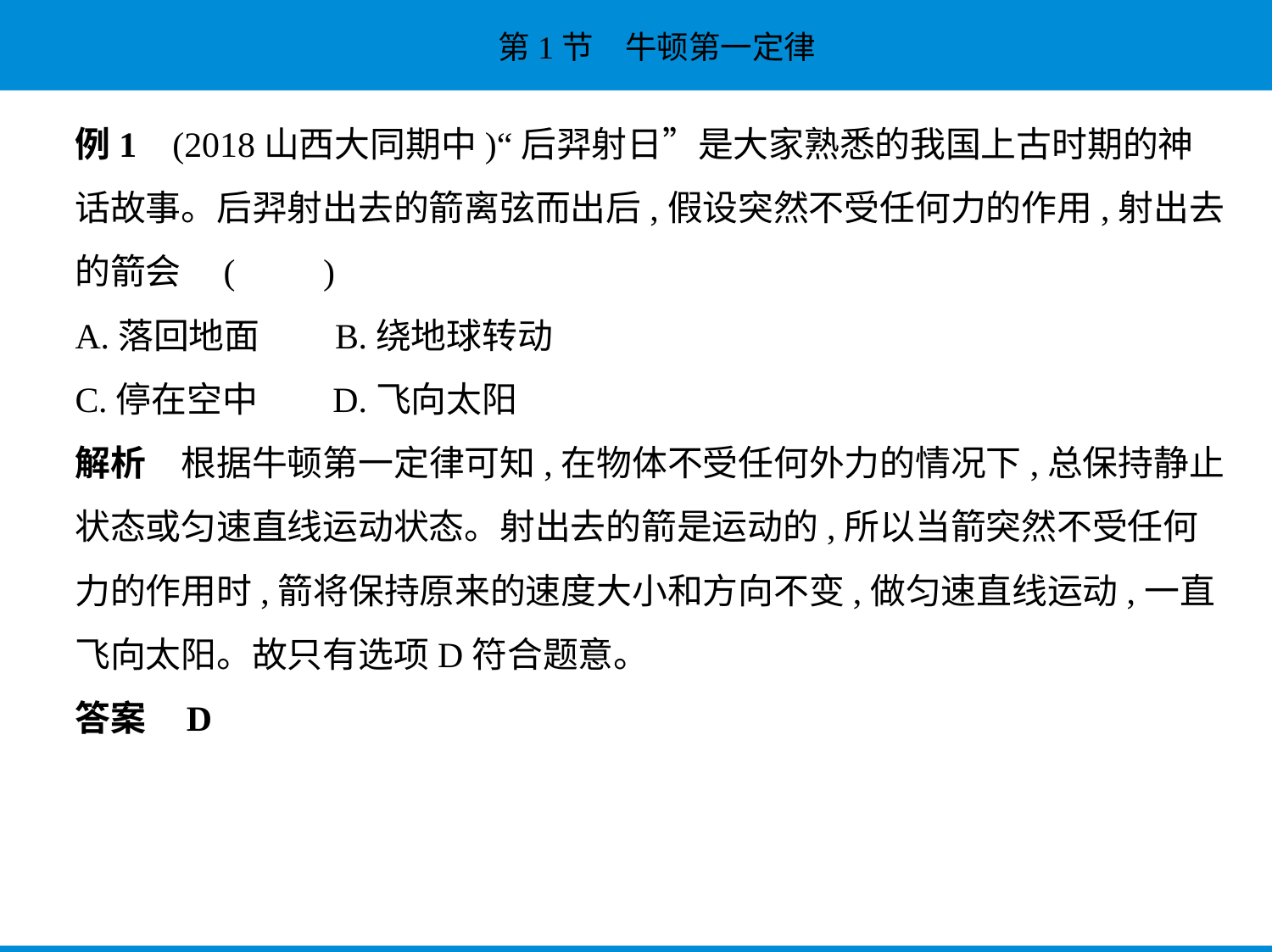

例1    (2018山西大同期中)“后羿射日”是大家熟悉的我国上古时期的神
话故事。后羿射出去的箭离弦而出后,假设突然不受任何力的作用,射出去
的箭会 (　　)
A.落回地面　    B.绕地球转动
C.停在空中　    D.飞向太阳
解析　根据牛顿第一定律可知,在物体不受任何外力的情况下,总保持静止
状态或匀速直线运动状态。射出去的箭是运动的,所以当箭突然不受任何
力的作用时,箭将保持原来的速度大小和方向不变,做匀速直线运动,一直
飞向太阳。故只有选项D符合题意。
答案    D